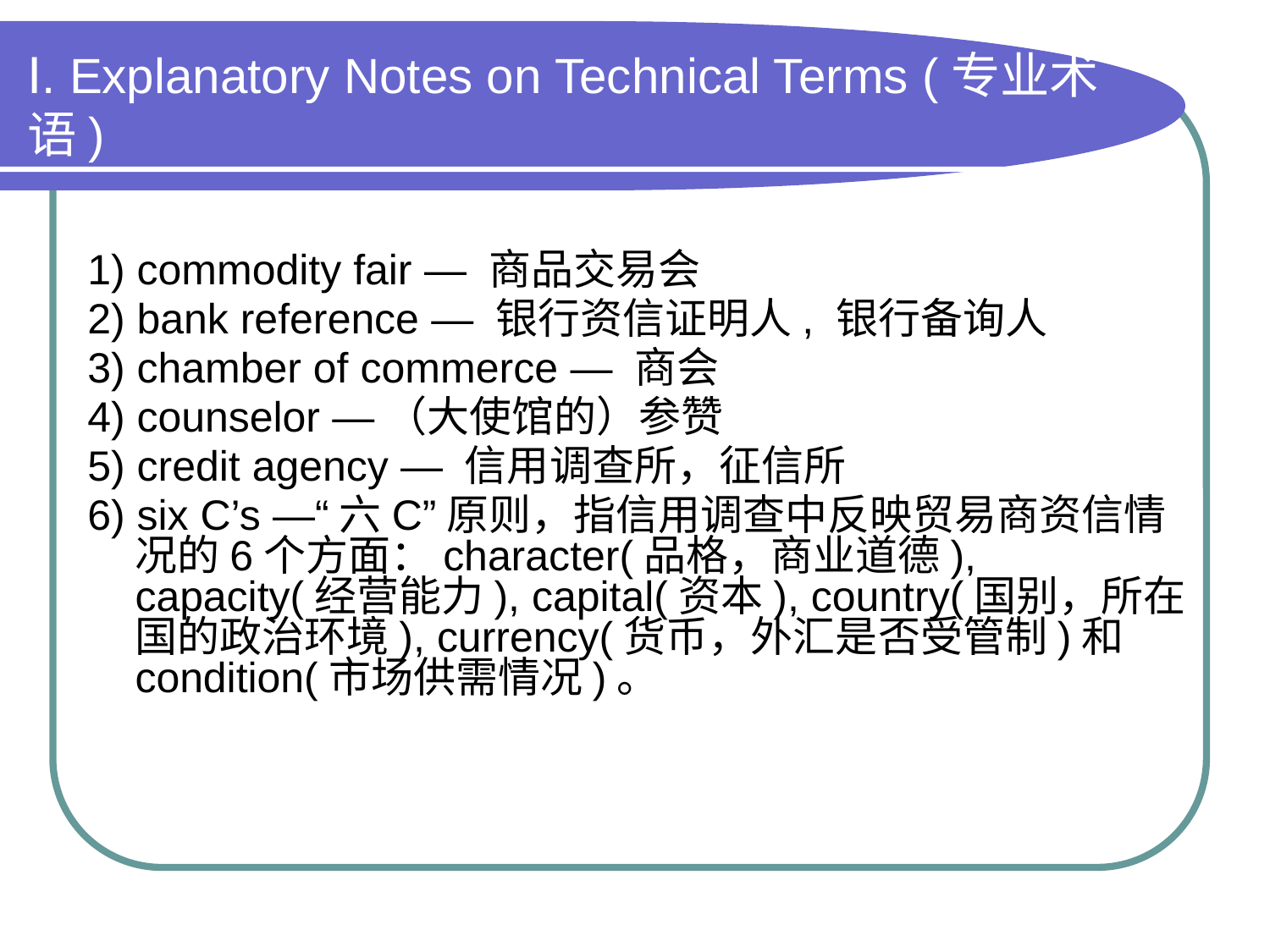

# Ⅰ. Explanatory Notes on Technical Terms (专业术语)
1) commodity fair — 商品交易会
2) bank reference — 银行资信证明人, 银行备询人
3) chamber of commerce — 商会
4) counselor —（大使馆的）参赞
5) credit agency — 信用调查所，征信所
6) six C’s —“六C”原则，指信用调查中反映贸易商资信情况的6个方面：character(品格，商业道德), capacity(经营能力), capital(资本), country(国别，所在国的政治环境), currency(货币，外汇是否受管制)和condition(市场供需情况)。